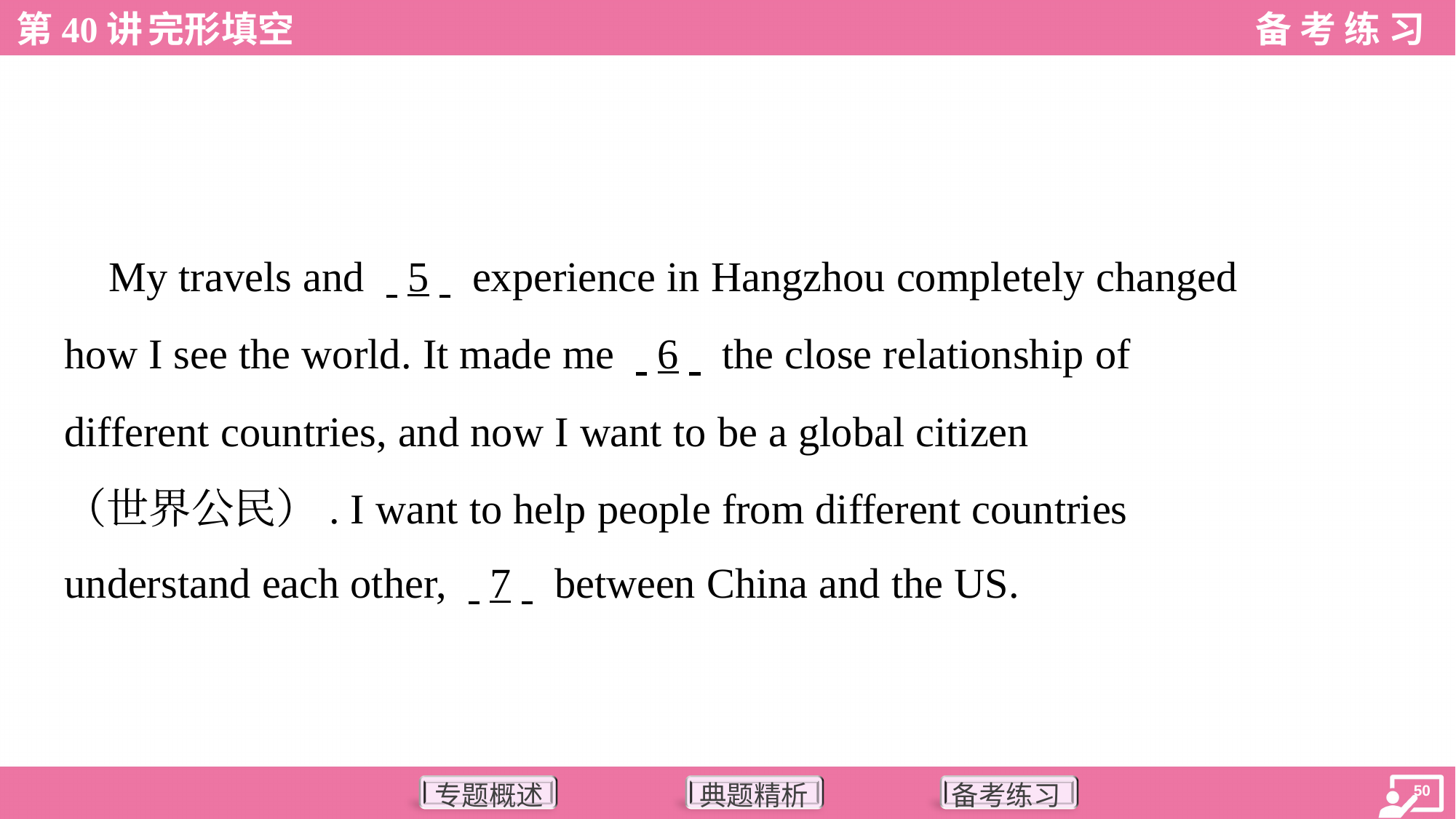

My travels and . .5. . experience in Hangzhou completely changed
how I see the world. It made me . .6. . the close relationship of
different countries, and now I want to be a global citizen
（世界公民）. I want to help people from different countries
understand each other, . .7. . between China and the US.